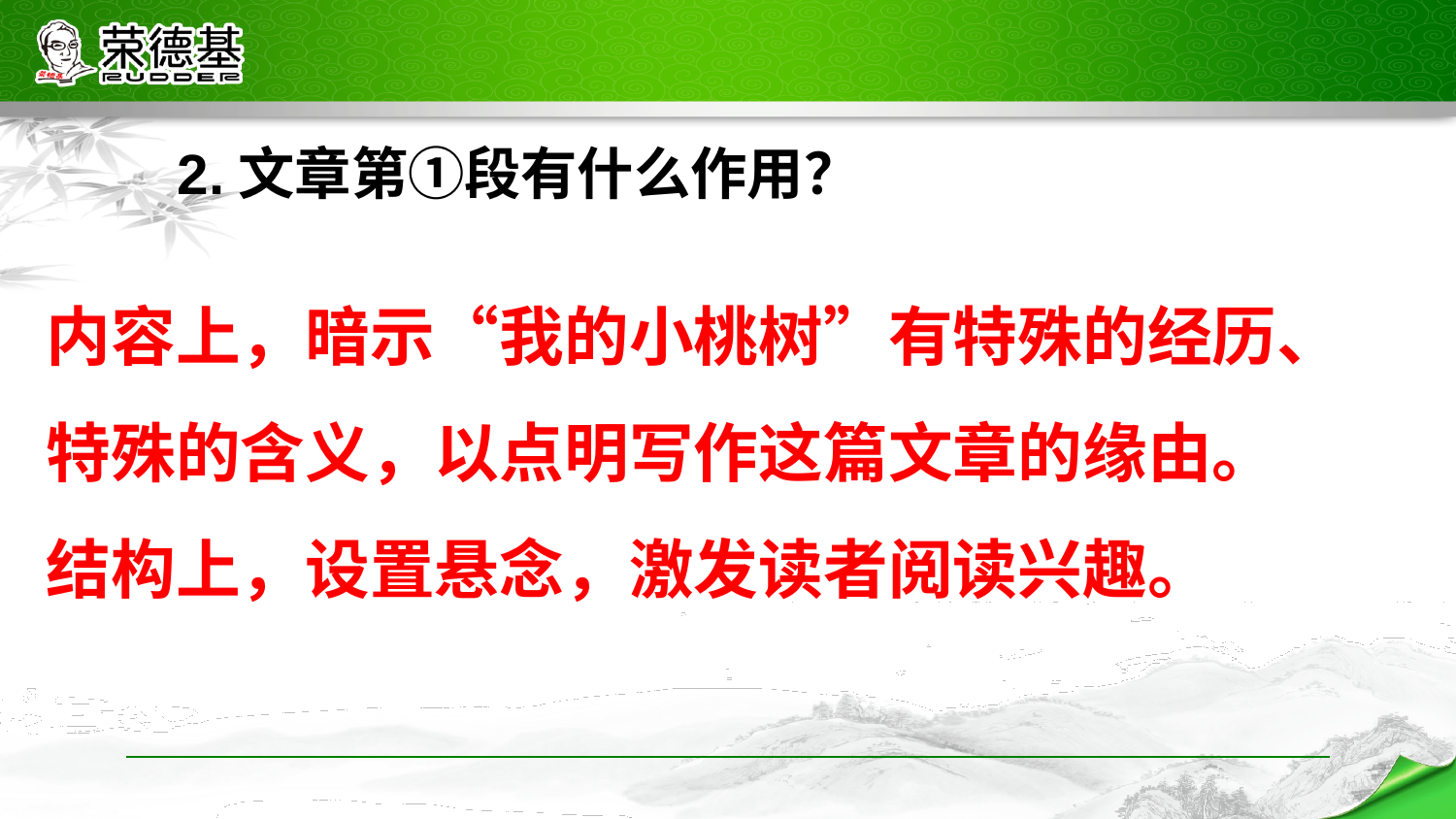

2.文章第①段有什么作用？
内容上，暗示“我的小桃树”有特殊的经历、特殊的含义，以点明写作这篇文章的缘由。
结构上，设置悬念，激发读者阅读兴趣。